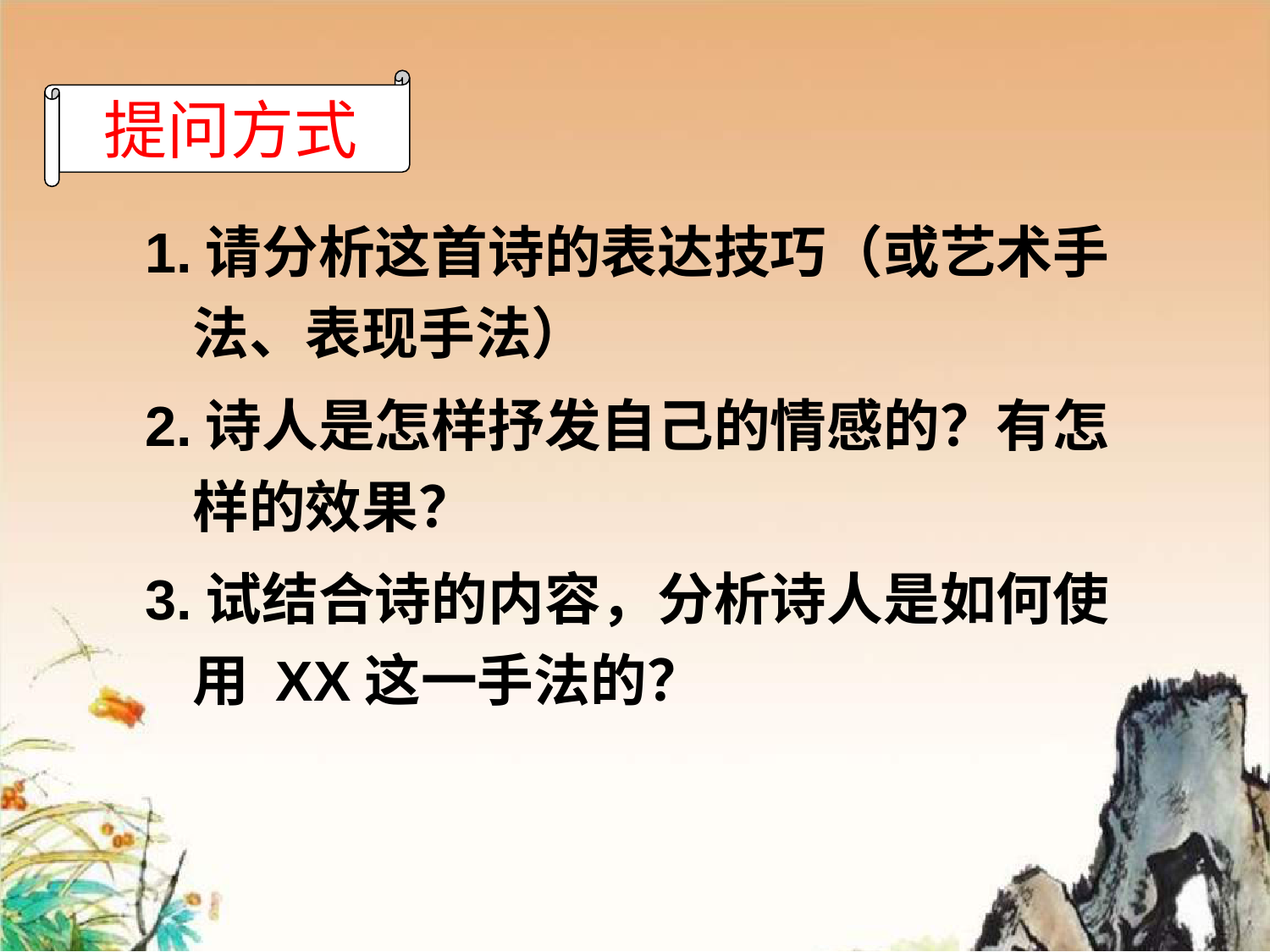

提问方式
1.请分析这首诗的表达技巧（或艺术手法、表现手法）
2.诗人是怎样抒发自己的情感的？有怎样的效果？
3.试结合诗的内容，分析诗人是如何使用 XX这一手法的？